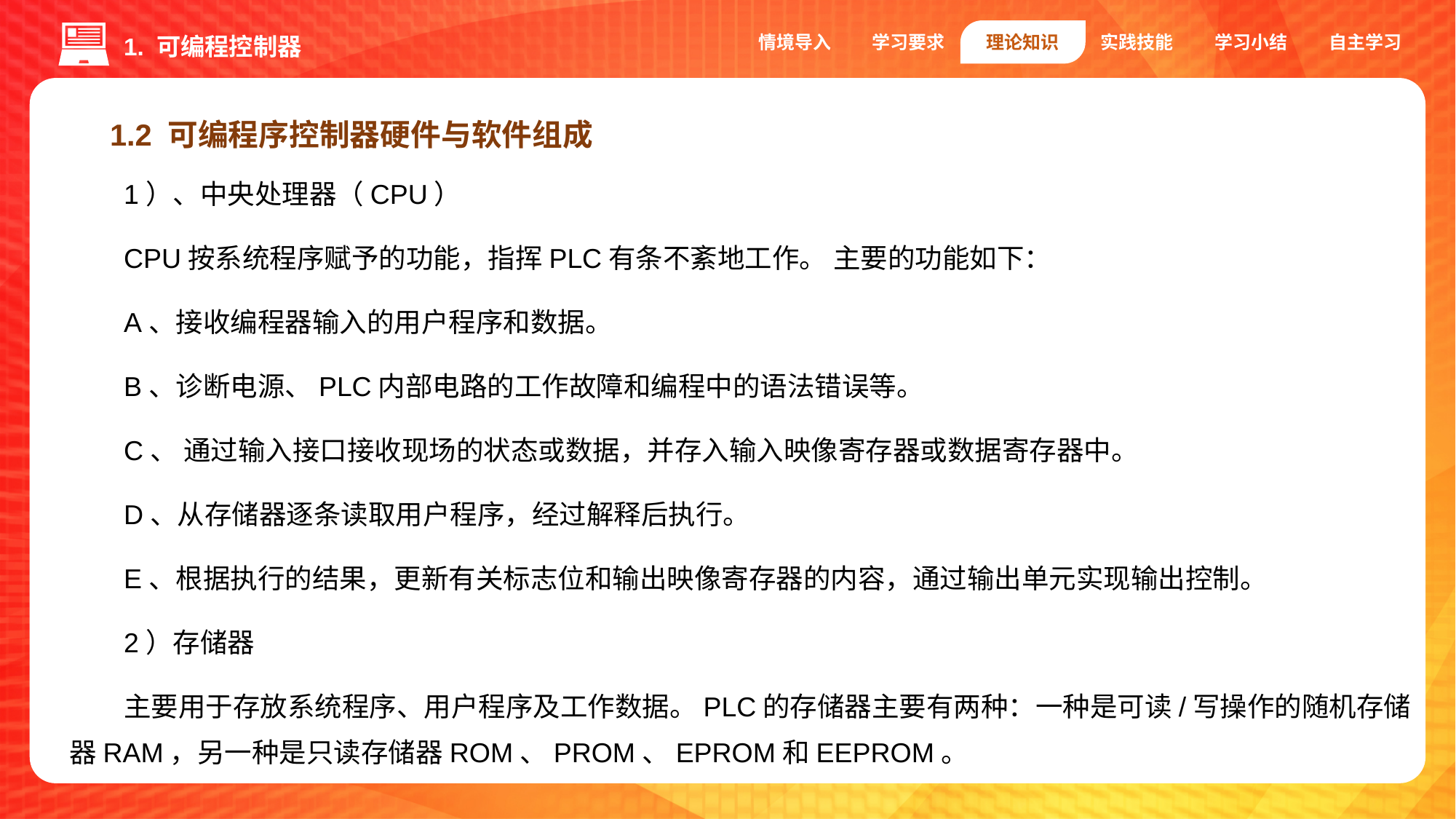

情境导入
学习要求
理论知识
实践技能
学习小结
自主学习

1. 可编程控制器
1.2 可编程序控制器硬件与软件组成
1）、中央处理器（CPU）
CPU按系统程序赋予的功能，指挥PLC有条不紊地工作。 主要的功能如下：
A、接收编程器输入的用户程序和数据。
B、诊断电源、PLC内部电路的工作故障和编程中的语法错误等。
C、 通过输入接口接收现场的状态或数据，并存入输入映像寄存器或数据寄存器中。
D、从存储器逐条读取用户程序，经过解释后执行。
E、根据执行的结果，更新有关标志位和输出映像寄存器的内容，通过输出单元实现输出控制。
2）存储器
主要用于存放系统程序、用户程序及工作数据。PLC的存储器主要有两种：一种是可读/写操作的随机存储器RAM，另一种是只读存储器ROM、PROM、EPROM和EEPROM。